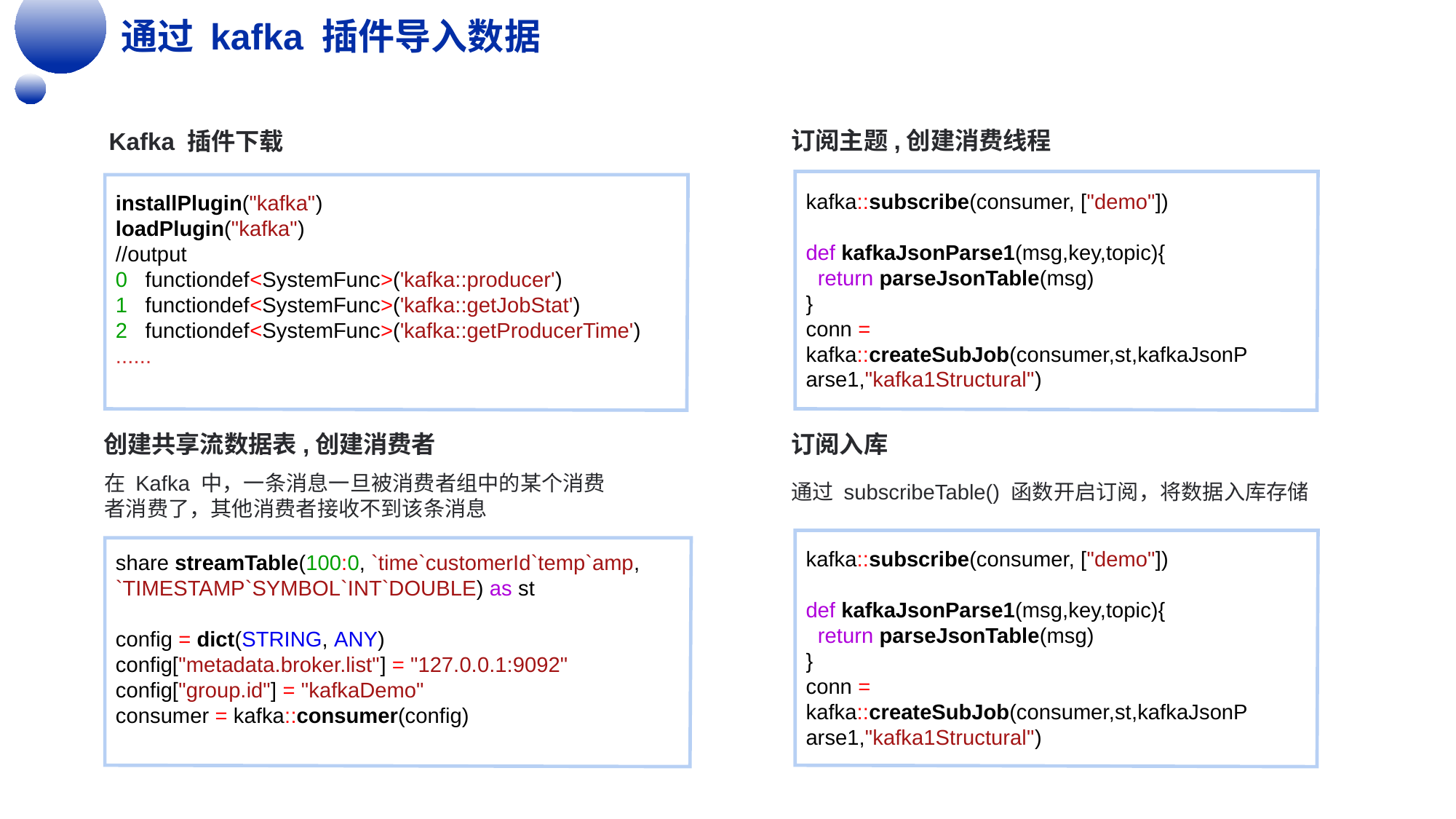

通过 kafka 插件导入数据

订阅主题,创建消费线程
Kafka 插件下载

kafka::subscribe(consumer, ["demo"])
def kafkaJsonParse1(msg,key,topic){
  return parseJsonTable(msg)
}
conn = kafka::createSubJob(consumer,st,kafkaJsonParse1,"kafka1Structural")
installPlugin("kafka")
loadPlugin("kafka")
//output
0   functiondef<SystemFunc>('kafka::producer')
1   functiondef<SystemFunc>('kafka::getJobStat')
2   functiondef<SystemFunc>('kafka::getProducerTime')
......
创建共享流数据表,创建消费者
订阅入库
在 Kafka 中，一条消息一旦被消费者组中的某个消费者消费了，其他消费者接收不到该条消息
通过 subscribeTable() 函数开启订阅，将数据入库存储

kafka::subscribe(consumer, ["demo"])
def kafkaJsonParse1(msg,key,topic){
  return parseJsonTable(msg)
}
conn = kafka::createSubJob(consumer,st,kafkaJsonParse1,"kafka1Structural")
share streamTable(100:0, `time`customerId`temp`amp, `TIMESTAMP`SYMBOL`INT`DOUBLE) as st
config = dict(STRING, ANY)
config["metadata.broker.list"] = "127.0.0.1:9092"
config["group.id"] = "kafkaDemo"
consumer = kafka::consumer(config)